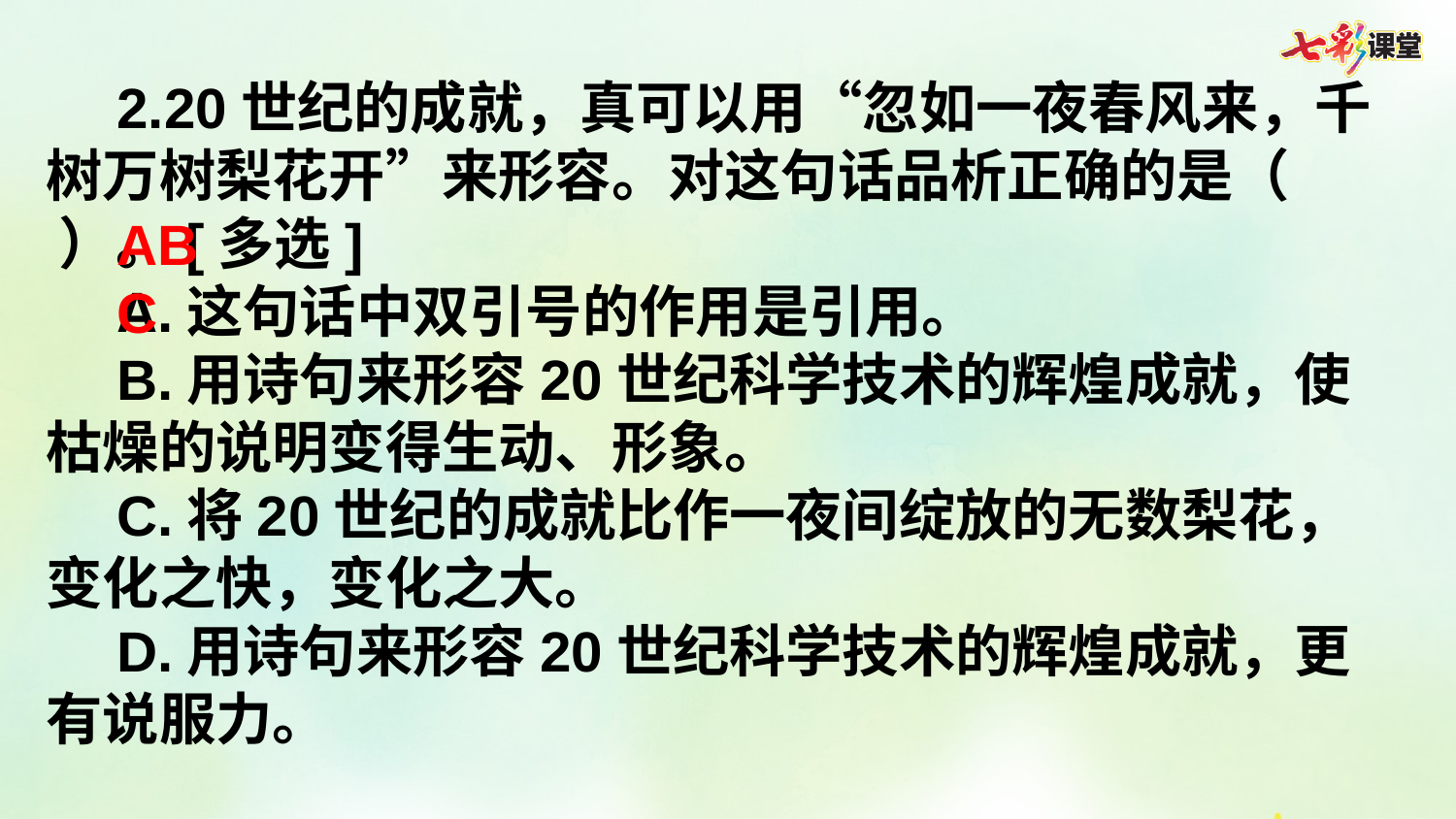

2.20世纪的成就，真可以用“忽如一夜春风来，千树万树梨花开”来形容。对这句话品析正确的是（    ）。[多选]
A.这句话中双引号的作用是引用。
B.用诗句来形容20世纪科学技术的辉煌成就，使枯燥的说明变得生动、形象。
C.将20世纪的成就比作一夜间绽放的无数梨花，变化之快，变化之大。
D.用诗句来形容20世纪科学技术的辉煌成就，更有说服力。
ABC